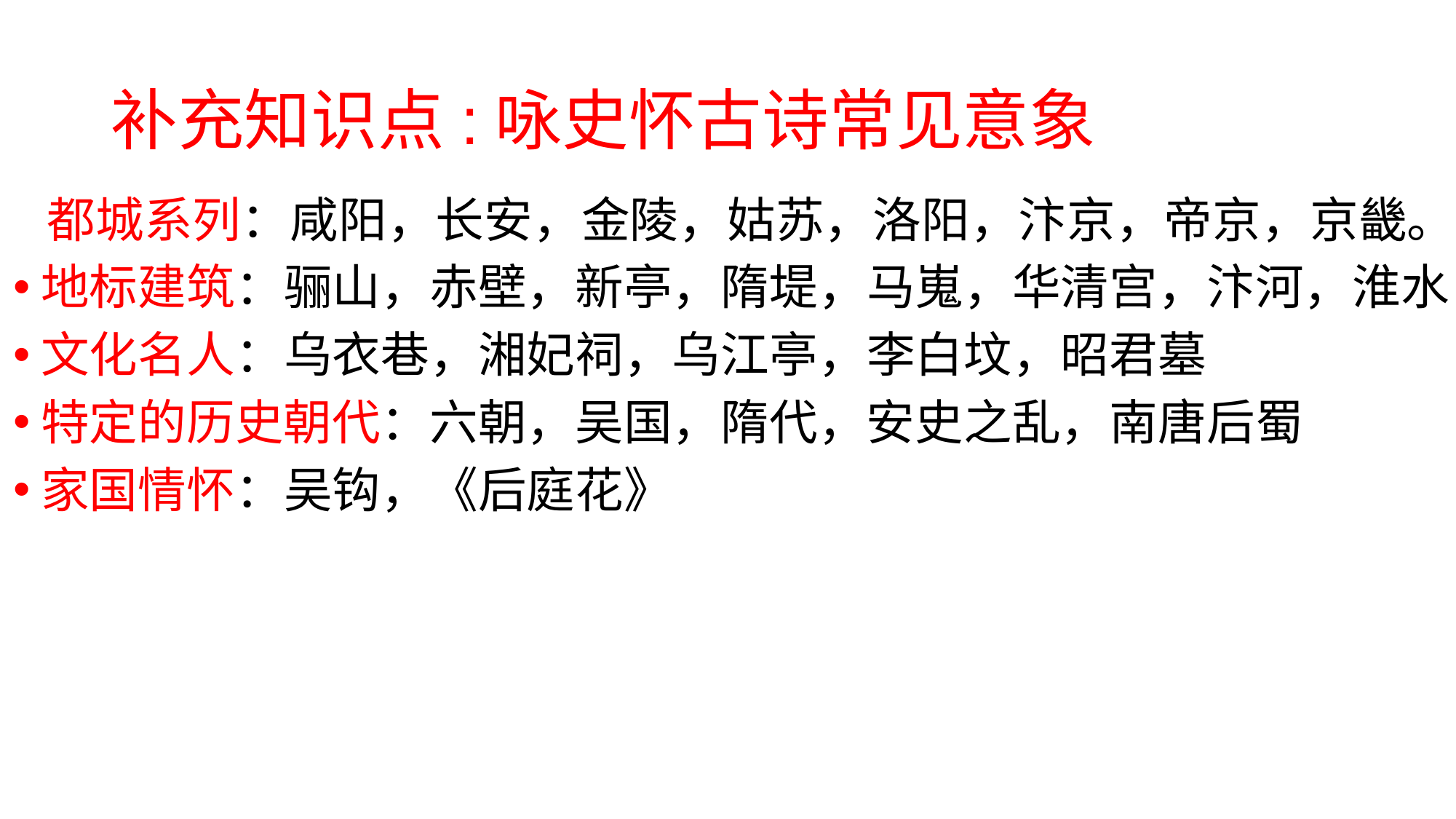

# 补充知识点:咏史怀古诗常见意象
  都城系列：咸阳，长安，金陵，姑苏，洛阳，汴京，帝京，京畿。
地标建筑：骊山，赤壁，新亭，隋堤，马嵬，华清宫，汴河，淮水
文化名人：乌衣巷，湘妃祠，乌江亭，李白坟，昭君墓
特定的历史朝代：六朝，吴国，隋代，安史之乱，南唐后蜀
家国情怀：吴钩，《后庭花》